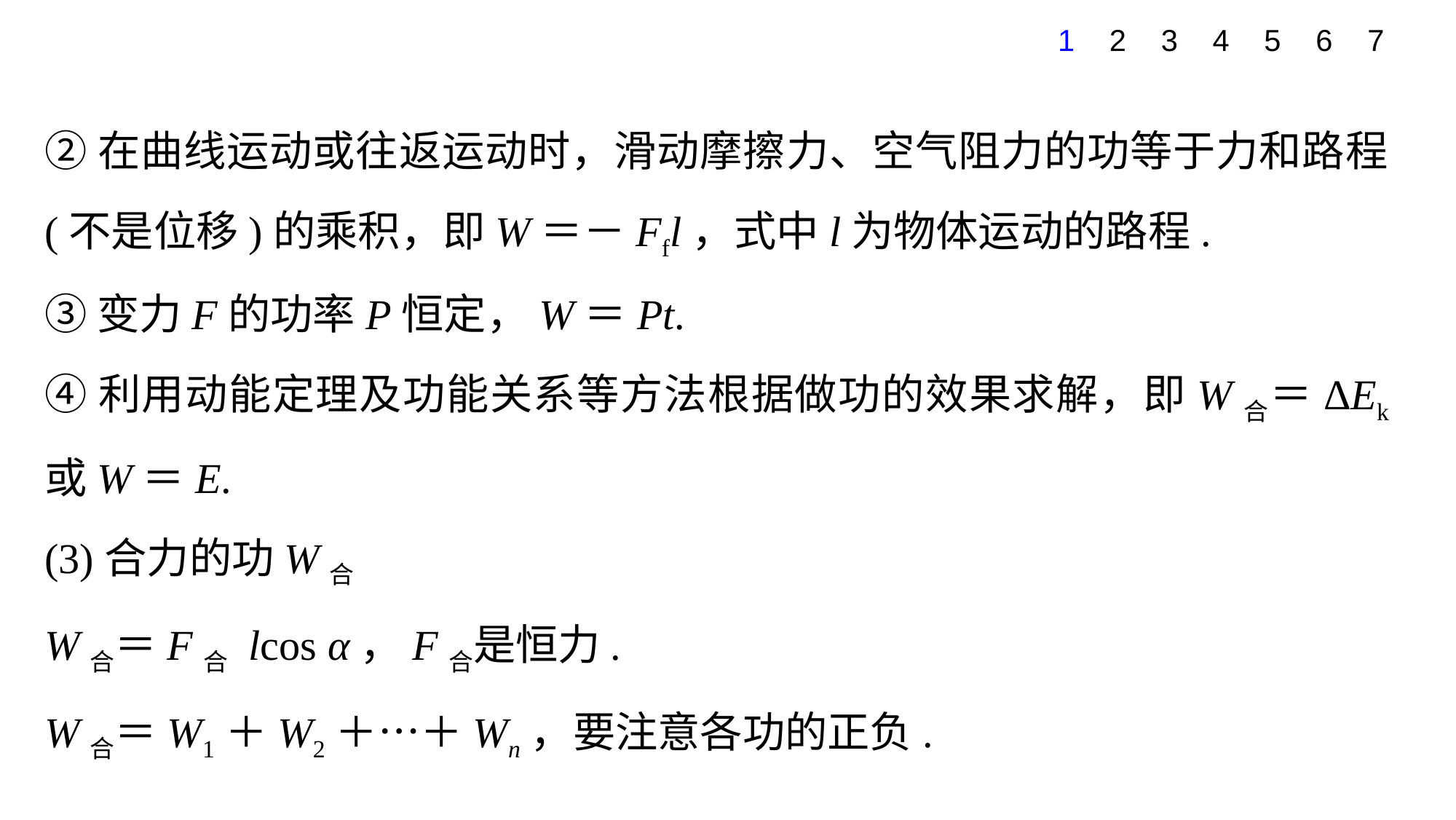

1
2
3
4
5
6
7
②在曲线运动或往返运动时，滑动摩擦力、空气阻力的功等于力和路程(不是位移)的乘积，即W＝－Ffl，式中l为物体运动的路程.
③变力F的功率P恒定，W＝Pt.
④利用动能定理及功能关系等方法根据做功的效果求解，即W合＝ΔEk或W＝E.
(3)合力的功W合
W合＝F合 lcos α，F合是恒力.
W合＝W1＋W2＋…＋Wn，要注意各功的正负.